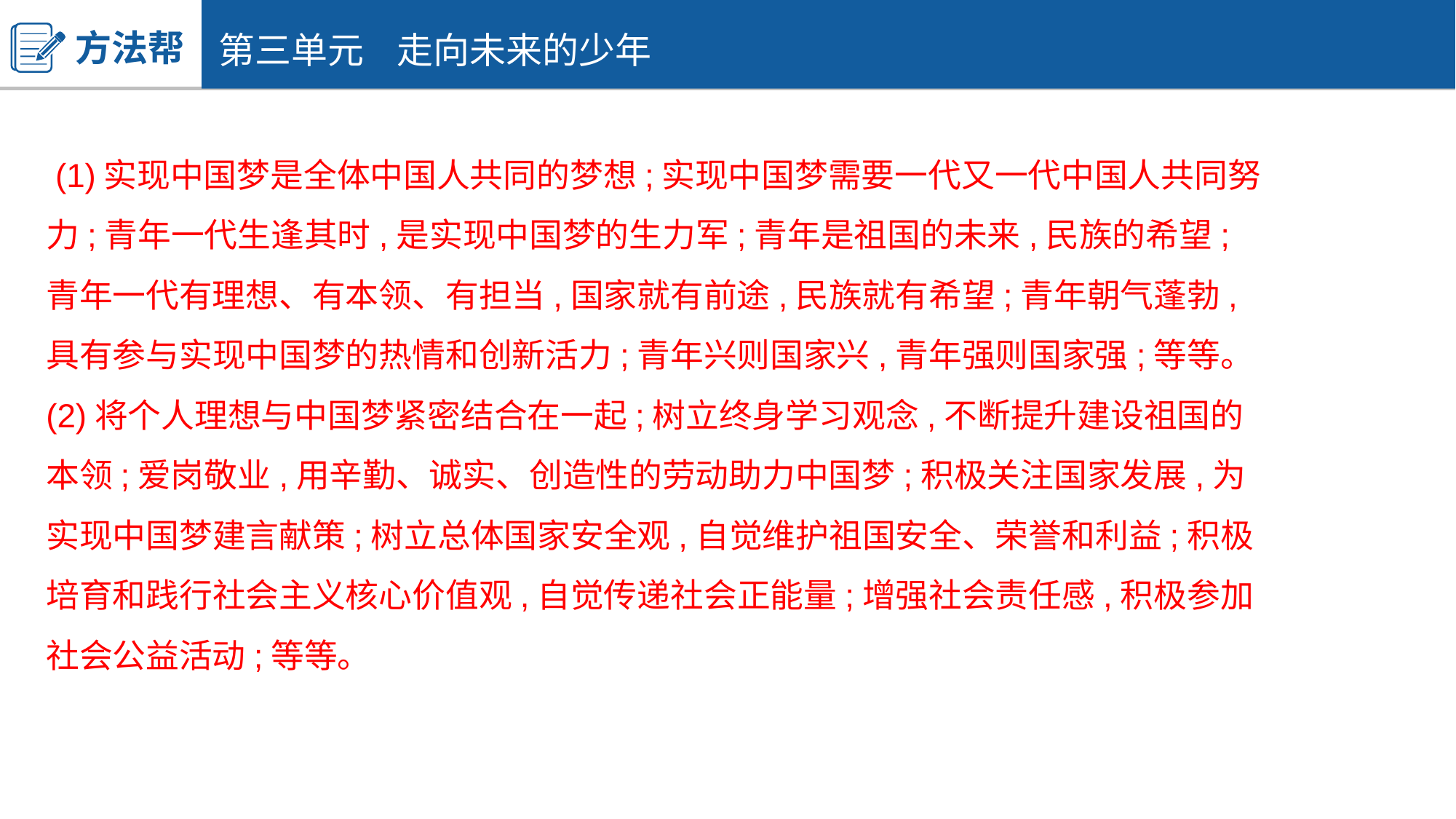

方法帮

第三单元    走向未来的少年
 (1)实现中国梦是全体中国人共同的梦想;实现中国梦需要一代又一代中国人共同努力;青年一代生逢其时,是实现中国梦的生力军;青年是祖国的未来,民族的希望;青年一代有理想、有本领、有担当,国家就有前途,民族就有希望;青年朝气蓬勃,具有参与实现中国梦的热情和创新活力;青年兴则国家兴,青年强则国家强;等等。
(2)将个人理想与中国梦紧密结合在一起;树立终身学习观念,不断提升建设祖国的本领;爱岗敬业,用辛勤、诚实、创造性的劳动助力中国梦;积极关注国家发展,为实现中国梦建言献策;树立总体国家安全观,自觉维护祖国安全、荣誉和利益;积极培育和践行社会主义核心价值观,自觉传递社会正能量;增强社会责任感,积极参加社会公益活动;等等。